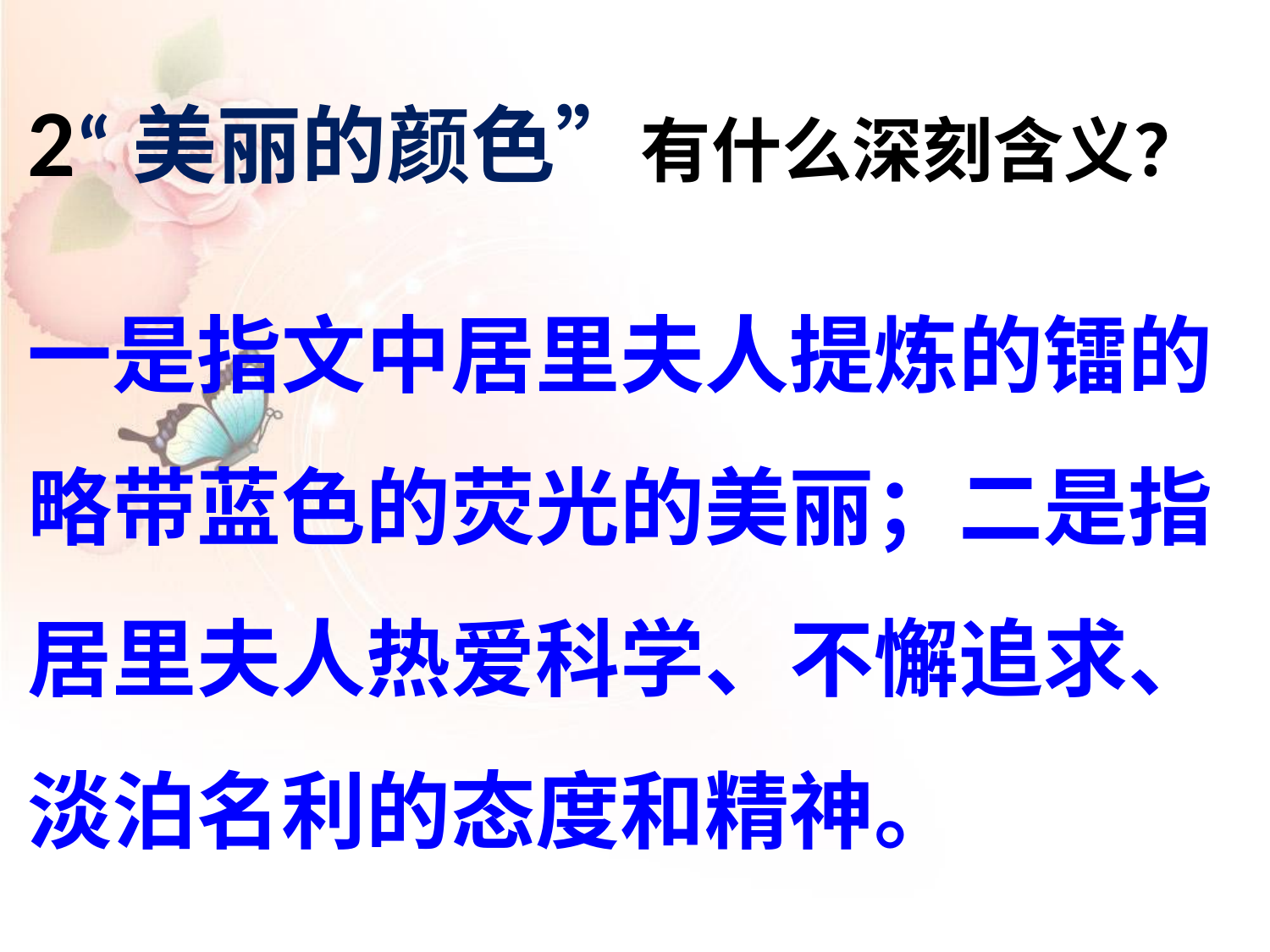

2“美丽的颜色”有什么深刻含义？
一是指文中居里夫人提炼的镭的略带蓝色的荧光的美丽；二是指居里夫人热爱科学、不懈追求、淡泊名利的态度和精神。